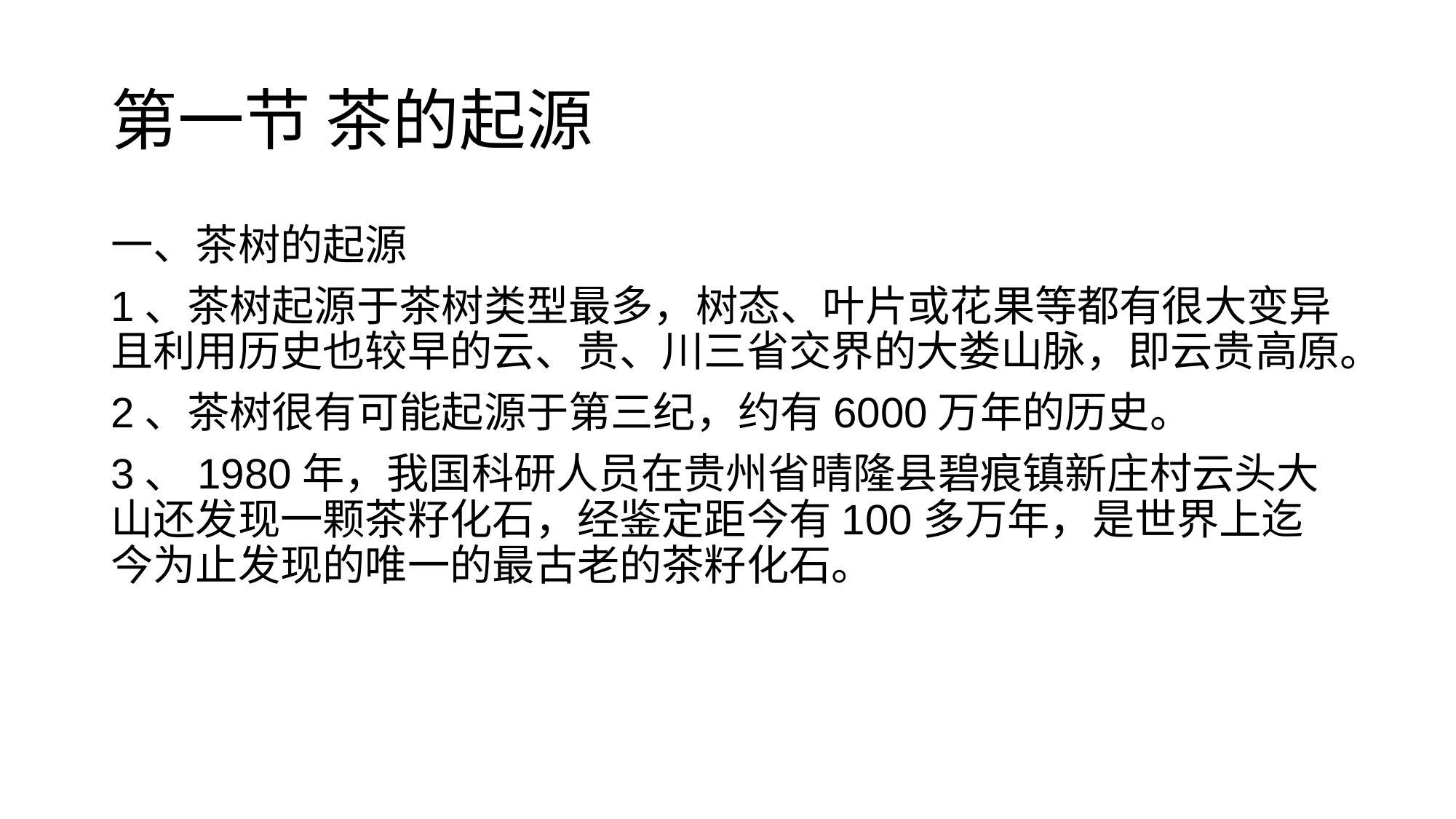

# 第一节 茶的起源
一、茶树的起源
1、茶树起源于茶树类型最多，树态、叶片或花果等都有很大变异且利用历史也较早的云、贵、川三省交界的大娄山脉，即云贵高原。
2、茶树很有可能起源于第三纪，约有6000万年的历史。
3、1980年，我国科研人员在贵州省晴隆县碧痕镇新庄村云头大山还发现一颗茶籽化石，经鉴定距今有100多万年，是世界上迄今为止发现的唯一的最古老的茶籽化石。